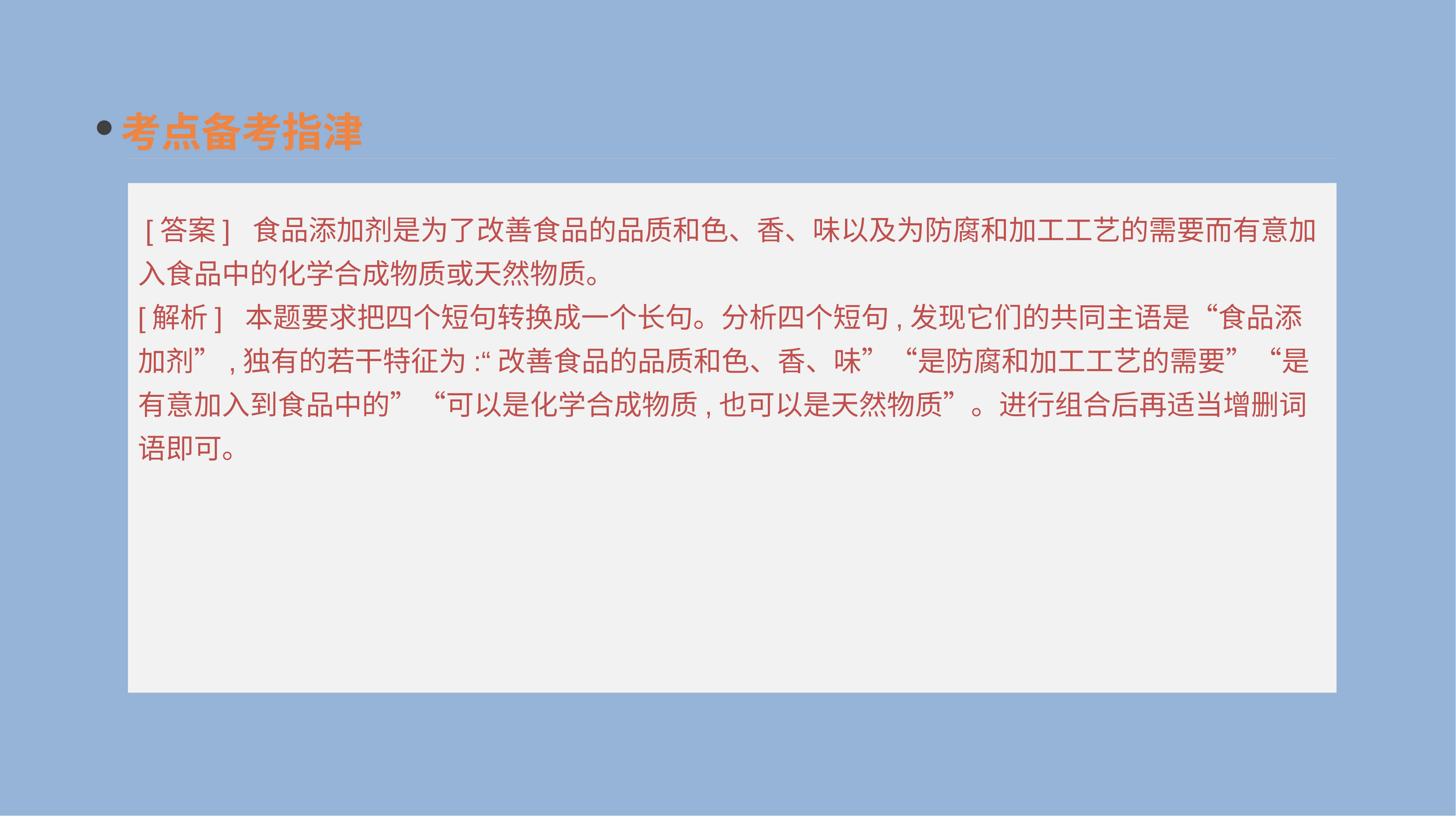

考点备考指津

 [答案]  食品添加剂是为了改善食品的品质和色、香、味以及为防腐和加工工艺的需要而有意加入食品中的化学合成物质或天然物质。
[解析]  本题要求把四个短句转换成一个长句。分析四个短句,发现它们的共同主语是“食品添加剂”,独有的若干特征为:“改善食品的品质和色、香、味”“是防腐和加工工艺的需要”“是有意加入到食品中的”“可以是化学合成物质,也可以是天然物质”。进行组合后再适当增删词语即可。